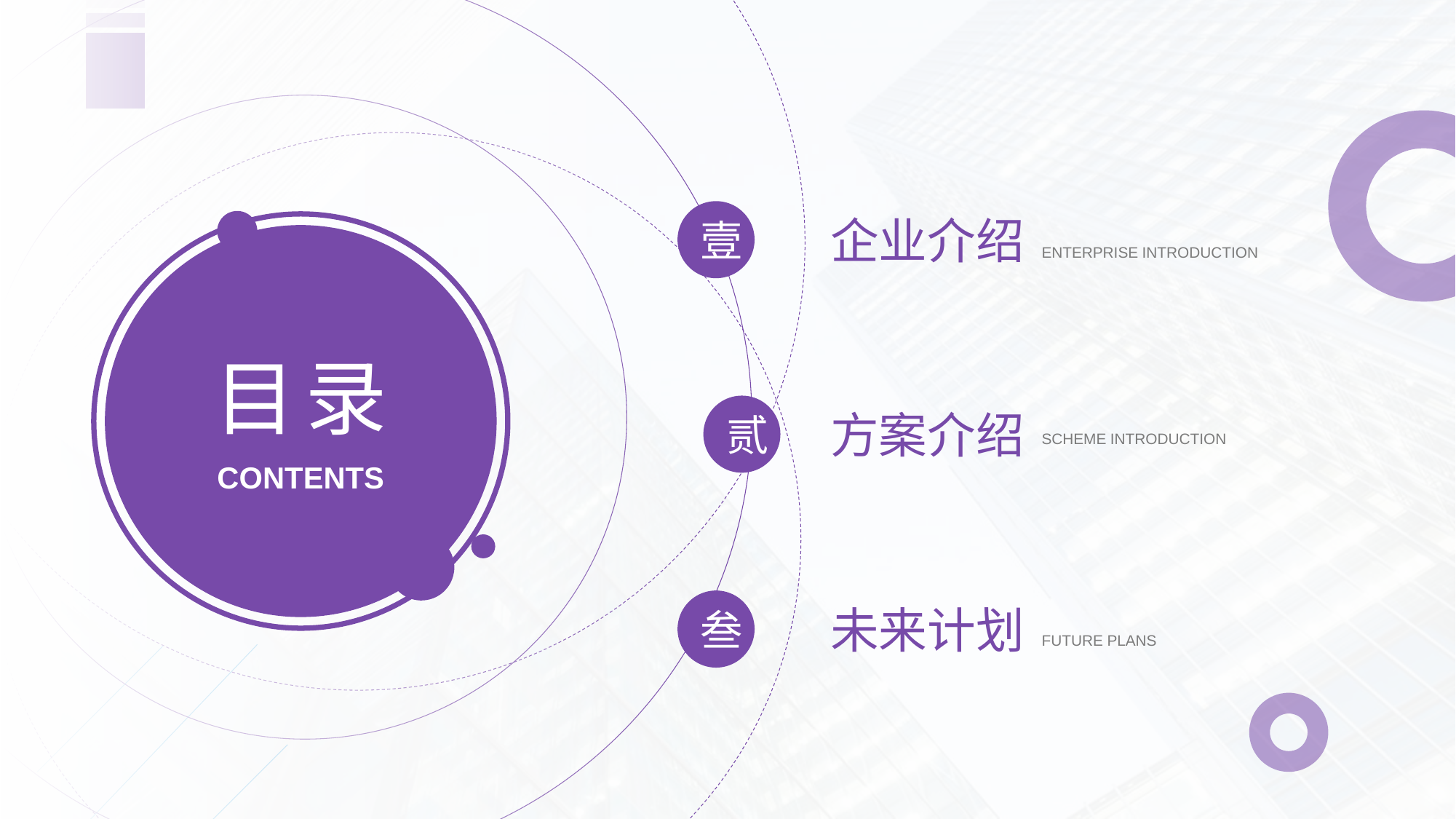

壹
企业介绍

ENTERPRISE INTRODUCTION
目录
贰
方案介绍
SCHEME INTRODUCTION
CONTENTS

叁
未来计划
FUTURE PLANS